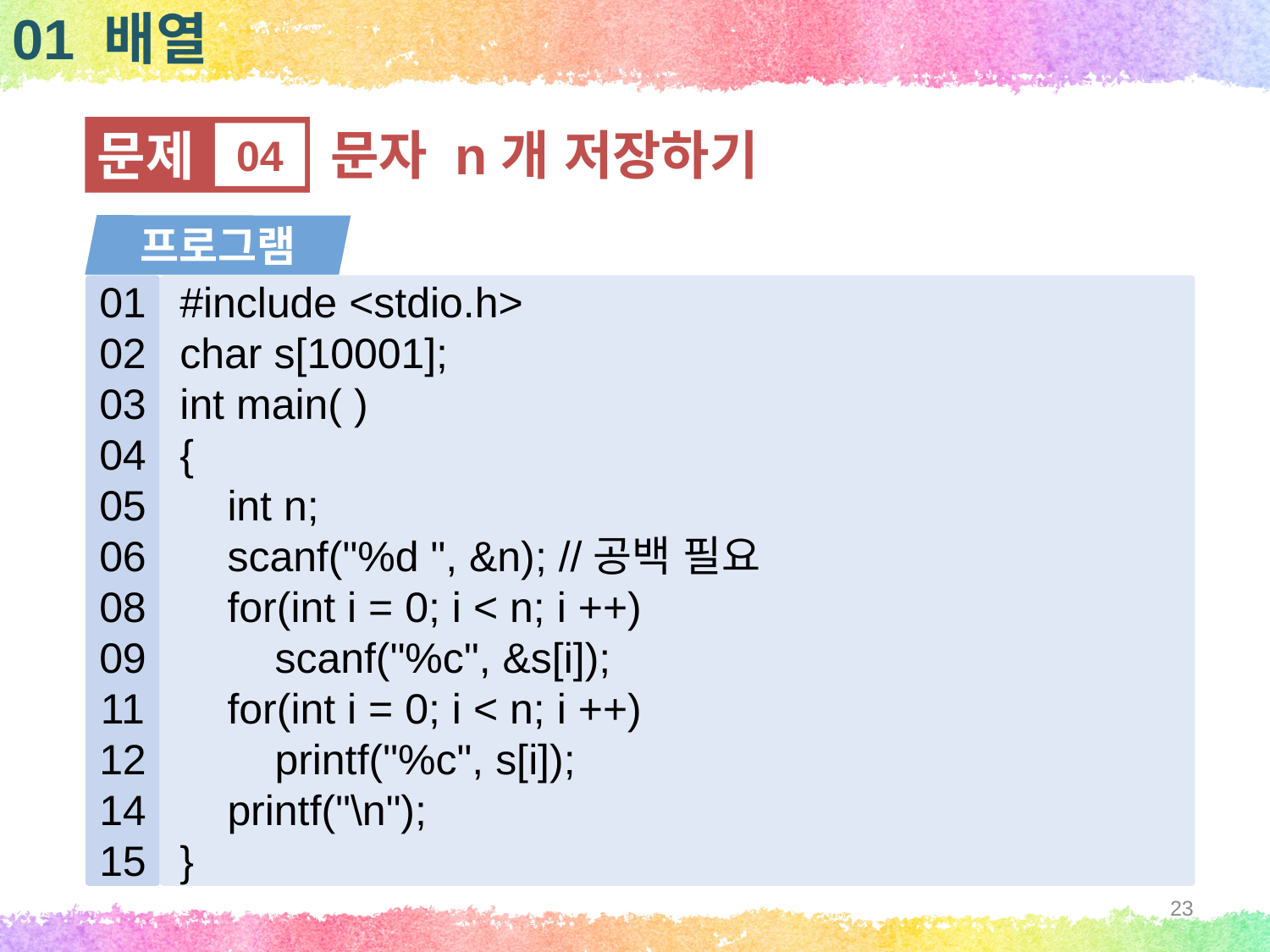

01 배열
문제
04
문자 n개 저장하기
프로그램
01
02
03
04
05
06
08
09
11
12
14
15
#include <stdio.h>
char s[10001];
int main( )
{
    int n;
    scanf("%d ", &n); //공백 필요
    for(int i = 0; i < n; i ++)
        scanf("%c", &s[i]);
    for(int i = 0; i < n; i ++)
        printf("%c", s[i]);
    printf("\n");
}
23